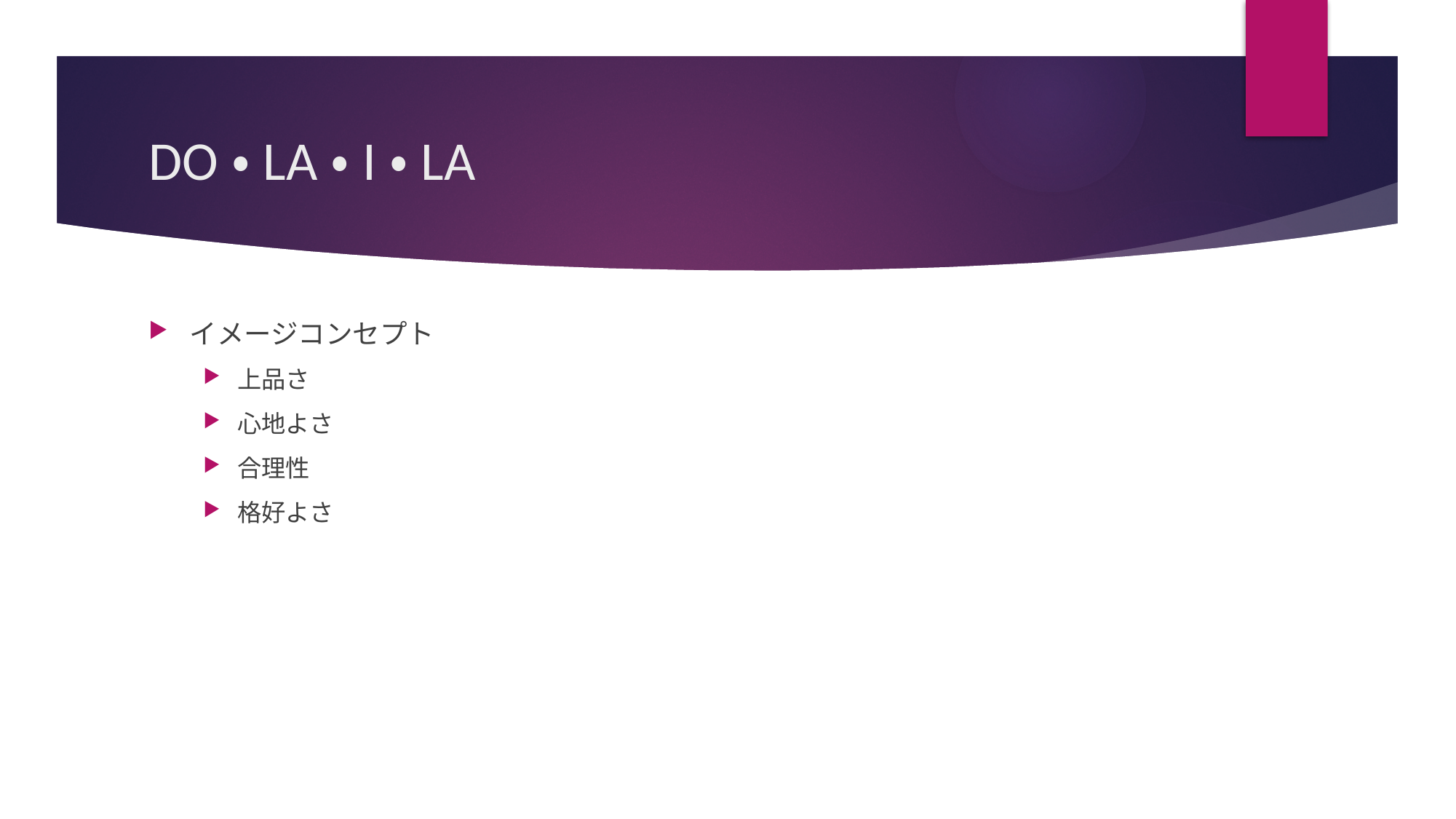

# DO・LA・I・LA
イメージコンセプト
上品さ
心地よさ
合理性
格好よさ